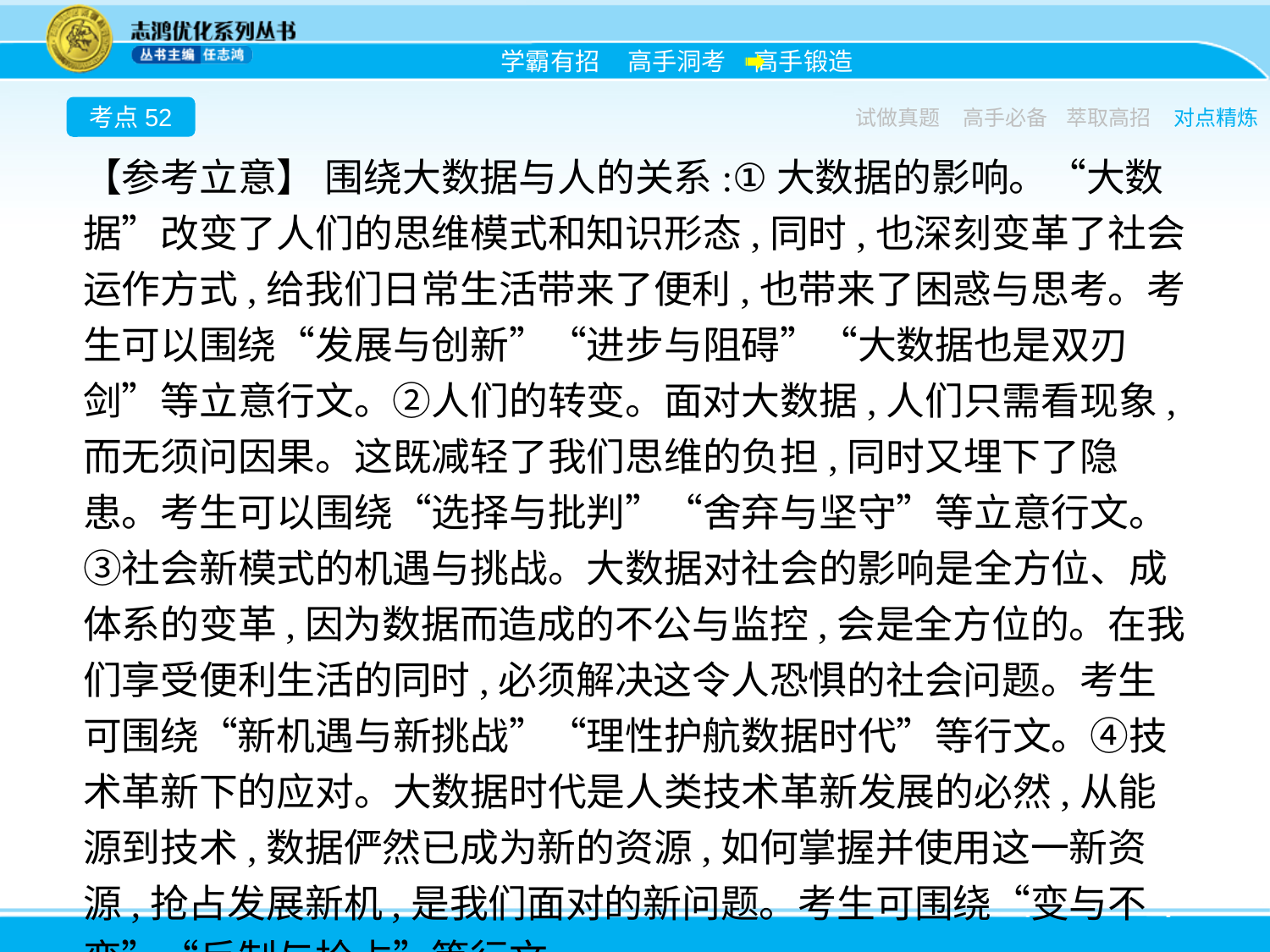

考点52
试做真题
高手必备
萃取高招
对点精炼
【参考立意】 围绕大数据与人的关系:①大数据的影响。“大数据”改变了人们的思维模式和知识形态,同时,也深刻变革了社会运作方式,给我们日常生活带来了便利,也带来了困惑与思考。考生可以围绕“发展与创新”“进步与阻碍”“大数据也是双刃剑”等立意行文。②人们的转变。面对大数据,人们只需看现象,而无须问因果。这既减轻了我们思维的负担,同时又埋下了隐患。考生可以围绕“选择与批判”“舍弃与坚守”等立意行文。③社会新模式的机遇与挑战。大数据对社会的影响是全方位、成体系的变革,因为数据而造成的不公与监控,会是全方位的。在我们享受便利生活的同时,必须解决这令人恐惧的社会问题。考生可围绕“新机遇与新挑战”“理性护航数据时代”等行文。④技术革新下的应对。大数据时代是人类技术革新发展的必然,从能源到技术,数据俨然已成为新的资源,如何掌握并使用这一新资源,抢占发展新机,是我们面对的新问题。考生可围绕“变与不变”“反制与抢占”等行文。